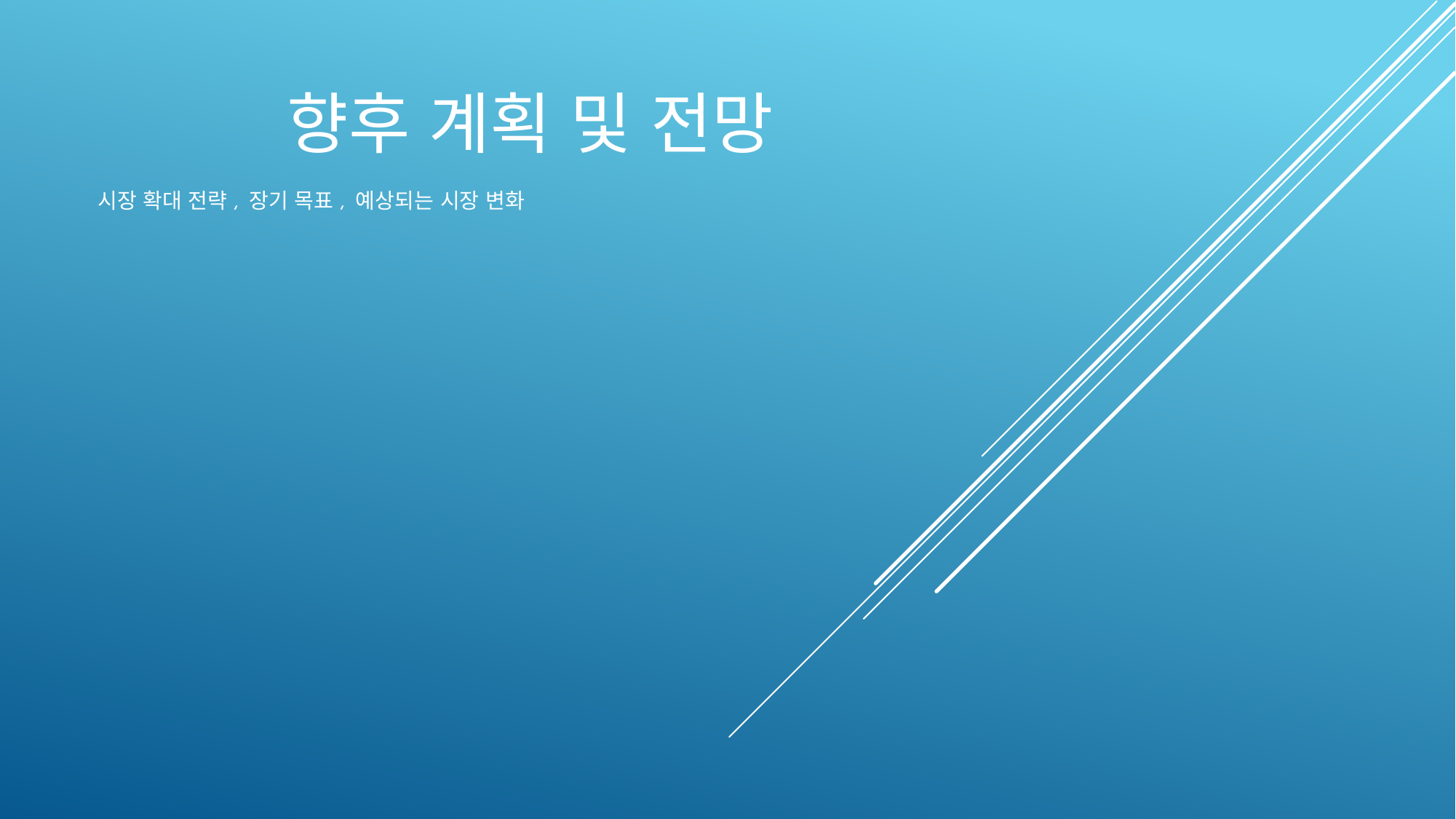

향후 계획 및 전망
 시장 확대 전략, 장기 목표, 예상되는 시장 변화